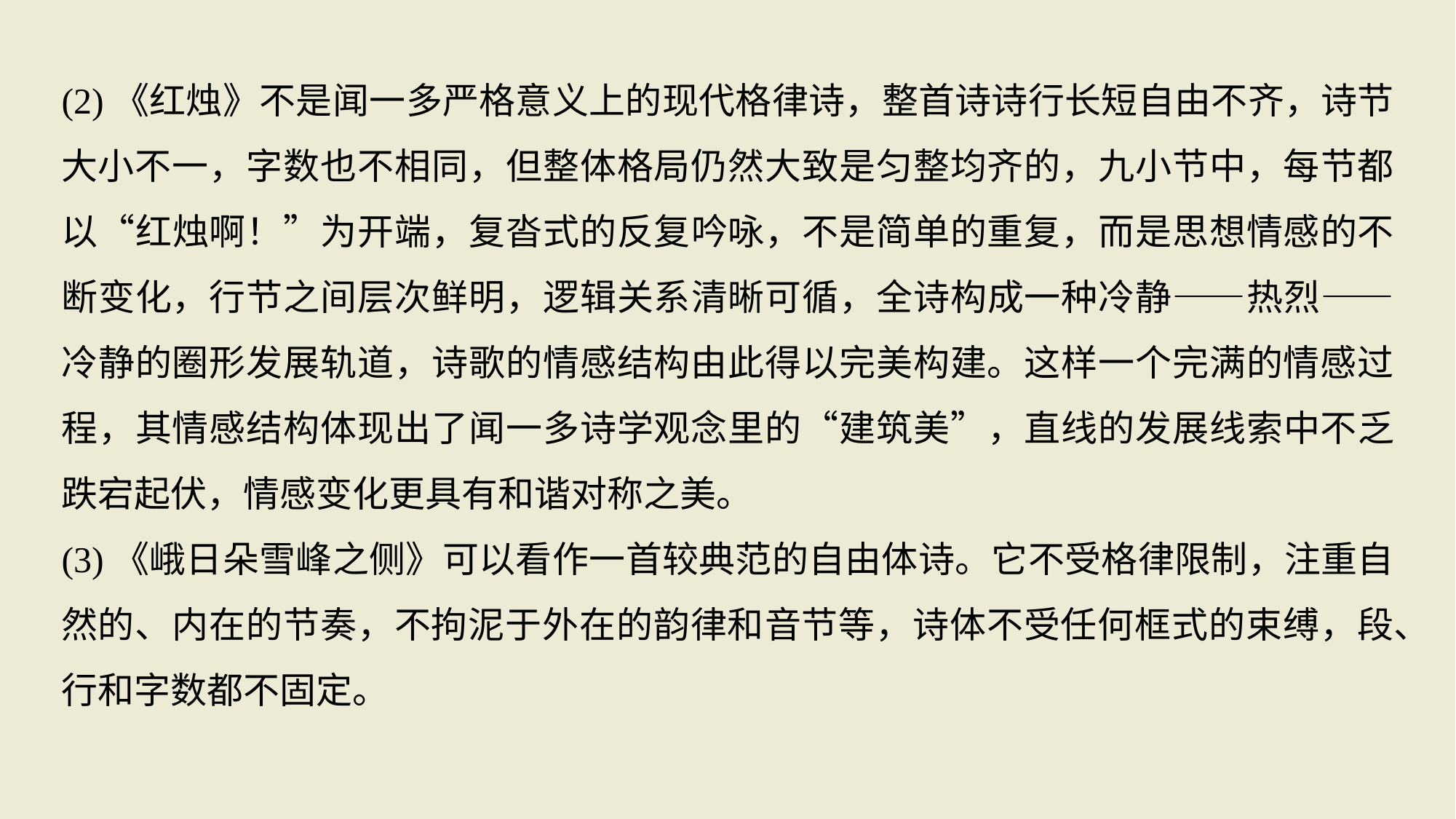

(2)《红烛》不是闻一多严格意义上的现代格律诗，整首诗诗行长短自由不齐，诗节大小不一，字数也不相同，但整体格局仍然大致是匀整均齐的，九小节中，每节都以“红烛啊！”为开端，复沓式的反复吟咏，不是简单的重复，而是思想情感的不断变化，行节之间层次鲜明，逻辑关系清晰可循，全诗构成一种冷静——热烈——冷静的圈形发展轨道，诗歌的情感结构由此得以完美构建。这样一个完满的情感过程，其情感结构体现出了闻一多诗学观念里的“建筑美”，直线的发展线索中不乏跌宕起伏，情感变化更具有和谐对称之美。
(3)《峨日朵雪峰之侧》可以看作一首较典范的自由体诗。它不受格律限制，注重自然的、内在的节奏，不拘泥于外在的韵律和音节等，诗体不受任何框式的束缚，段、行和字数都不固定。